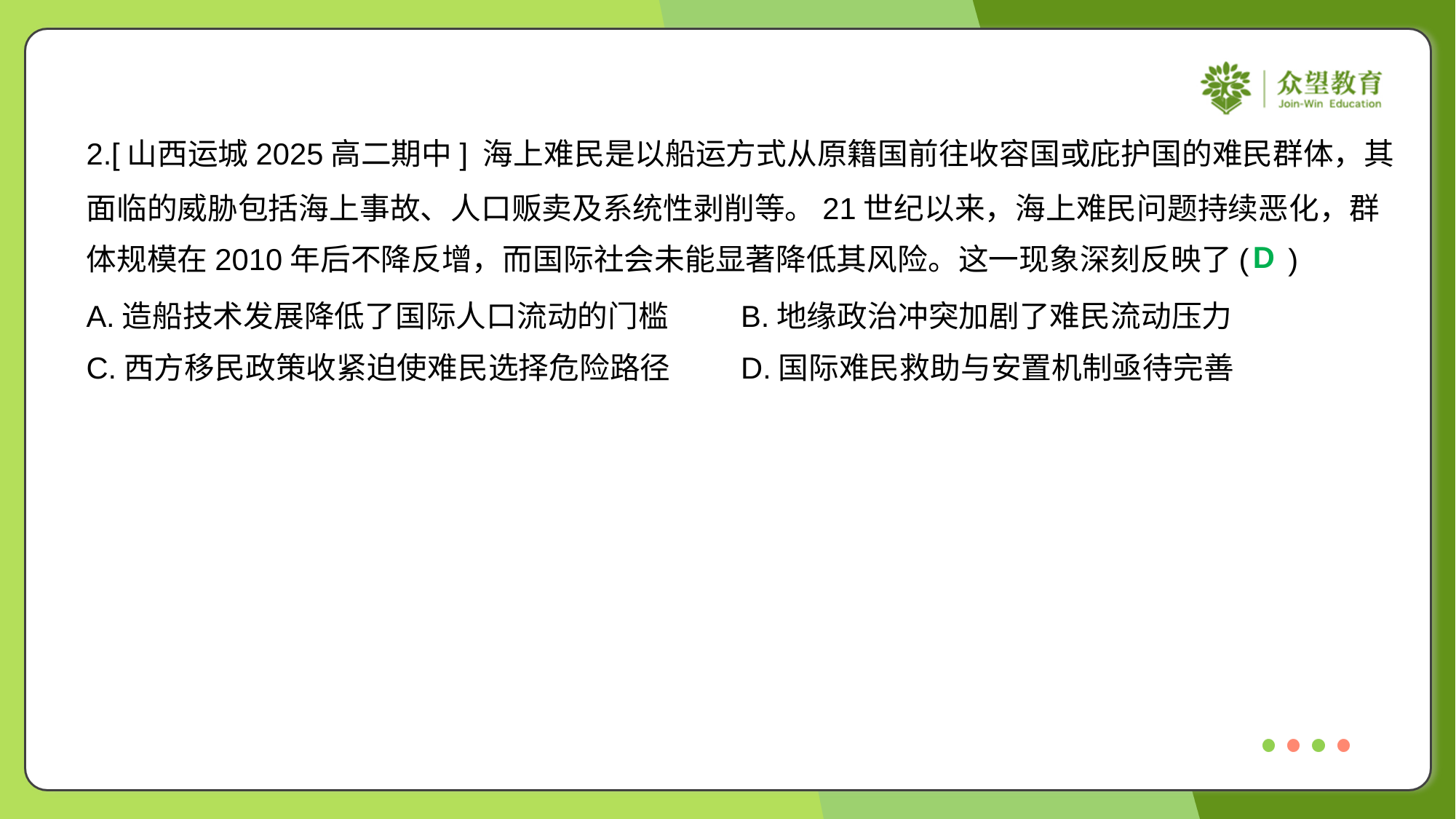

2.[山西运城2025高二期中] 海上难民是以船运方式从原籍国前往收容国或庇护国的难民群体，其
面临的威胁包括海上事故、人口贩卖及系统性剥削等。21世纪以来，海上难民问题持续恶化，群
体规模在2010年后不降反增，而国际社会未能显著降低其风险。这一现象深刻反映了(     )
D
A.造船技术发展降低了国际人口流动的门槛	B.地缘政治冲突加剧了难民流动压力
C.西方移民政策收紧迫使难民选择危险路径	D.国际难民救助与安置机制亟待完善